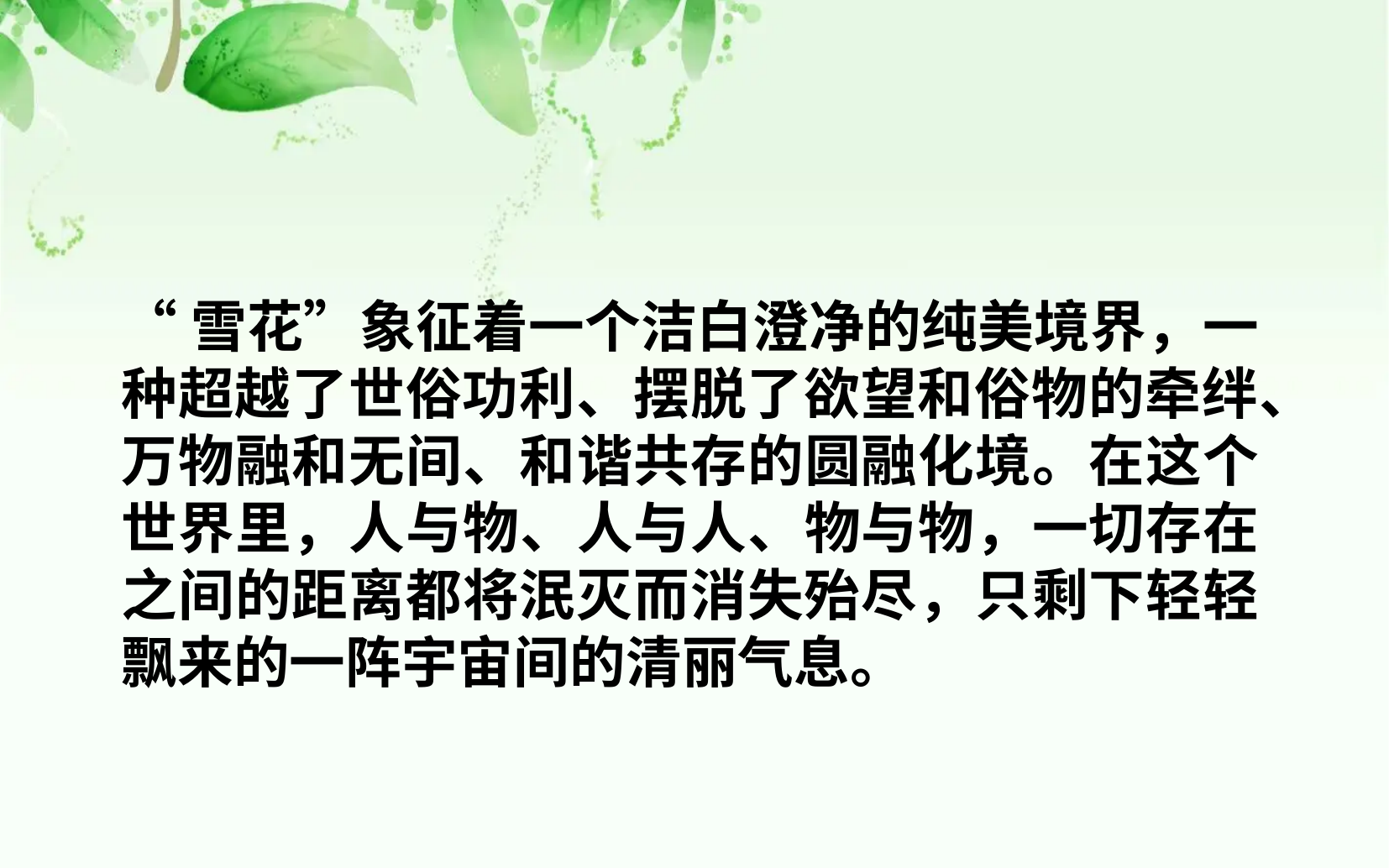

“雪花”象征着一个洁白澄净的纯美境界，一种超越了世俗功利、摆脱了欲望和俗物的牵绊、万物融和无间、和谐共存的圆融化境。在这个世界里，人与物、人与人、物与物，一切存在之间的距离都将泯灭而消失殆尽，只剩下轻轻飘来的一阵宇宙间的清丽气息。